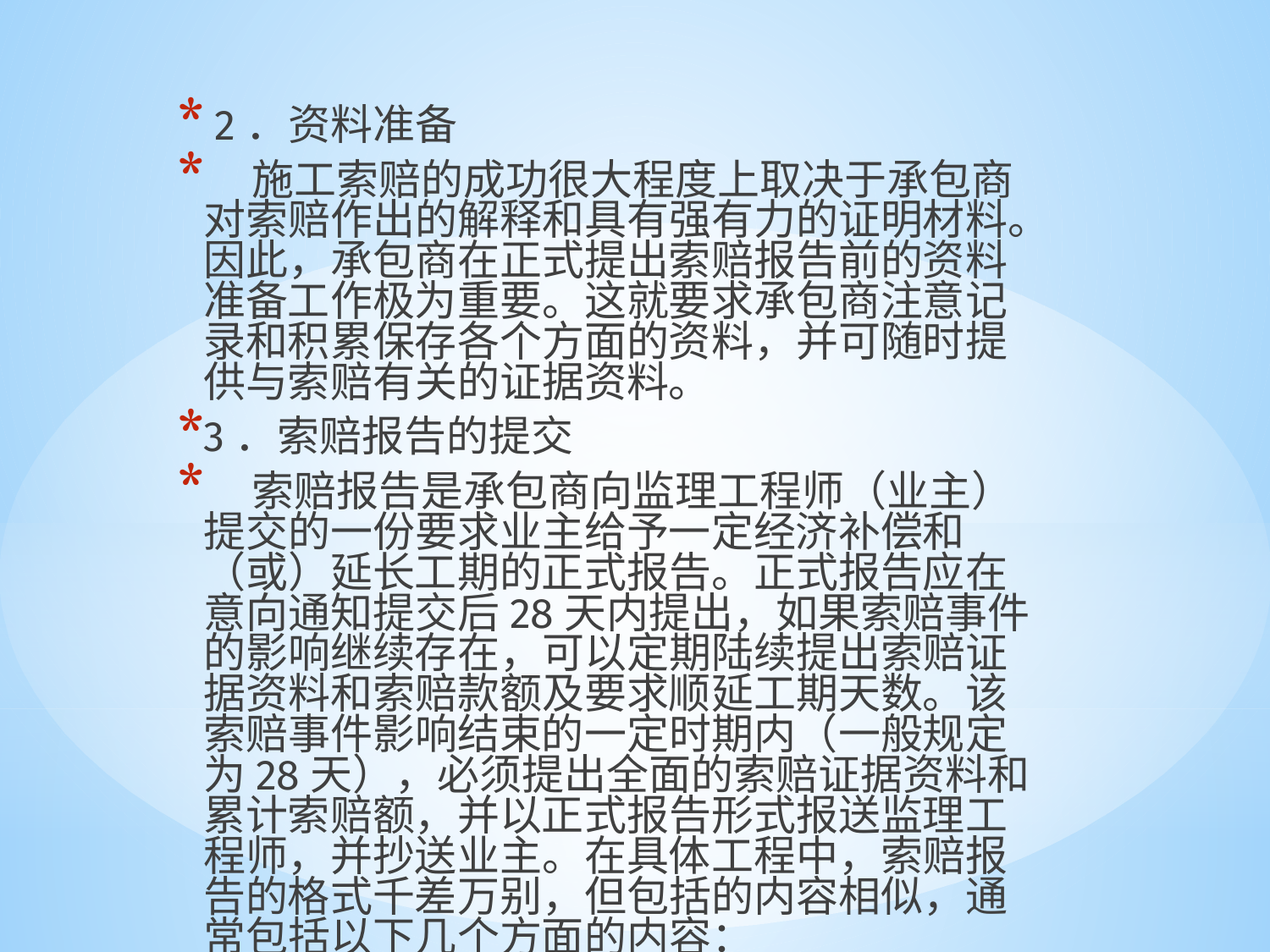

2．资料准备
    施工索赔的成功很大程度上取决于承包商对索赔作出的解释和具有强有力的证明材料。因此，承包商在正式提出索赔报告前的资料准备工作极为重要。这就要求承包商注意记录和积累保存各个方面的资料，并可随时提供与索赔有关的证据资料。
3．索赔报告的提交
    索赔报告是承包商向监理工程师（业主）提交的一份要求业主给予一定经济补偿和（或）延长工期的正式报告。正式报告应在意向通知提交后28天内提出，如果索赔事件的影响继续存在，可以定期陆续提出索赔证据资料和索赔款额及要求顺延工期天数。该索赔事件影响结束的一定时期内（一般规定为28天），必须提出全面的索赔证据资料和累计索赔额，并以正式报告形式报送监理工程师，并抄送业主。在具体工程中，索赔报告的格式千差万别，但包括的内容相似，通常包括以下几个方面的内容：

#